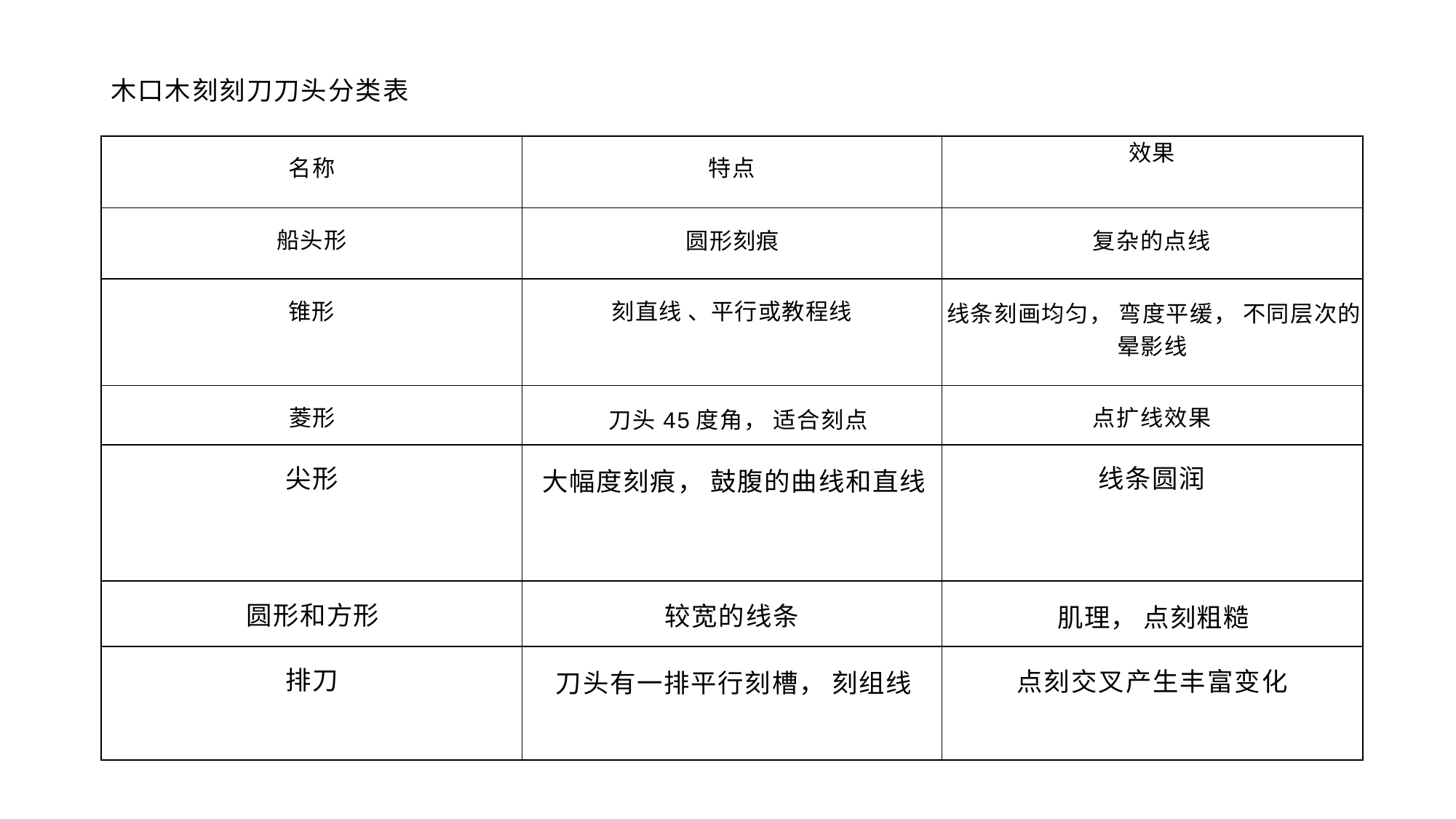

木口木刻刻刀刀头分类表
| 名称 | 特点 | 效果 |
| --- | --- | --- |
| 船头形 | 圆形刻痕 | 复杂的点线 |
| 锥形 | 刻直线 、平行或教程线 | 线条刻画均匀， 弯度平缓， 不同层次的 晕影线 |
| 菱形 | 刀头45度角， 适合刻点 | 点扩线效果 |
| 尖形 | 大幅度刻痕， 鼓腹的曲线和直线 | 线条圆润 |
| 圆形和方形 | 较宽的线条 | 肌理， 点刻粗糙 |
| 排刀 | 刀头有一排平行刻槽， 刻组线 | 点刻交叉产生丰富变化 |